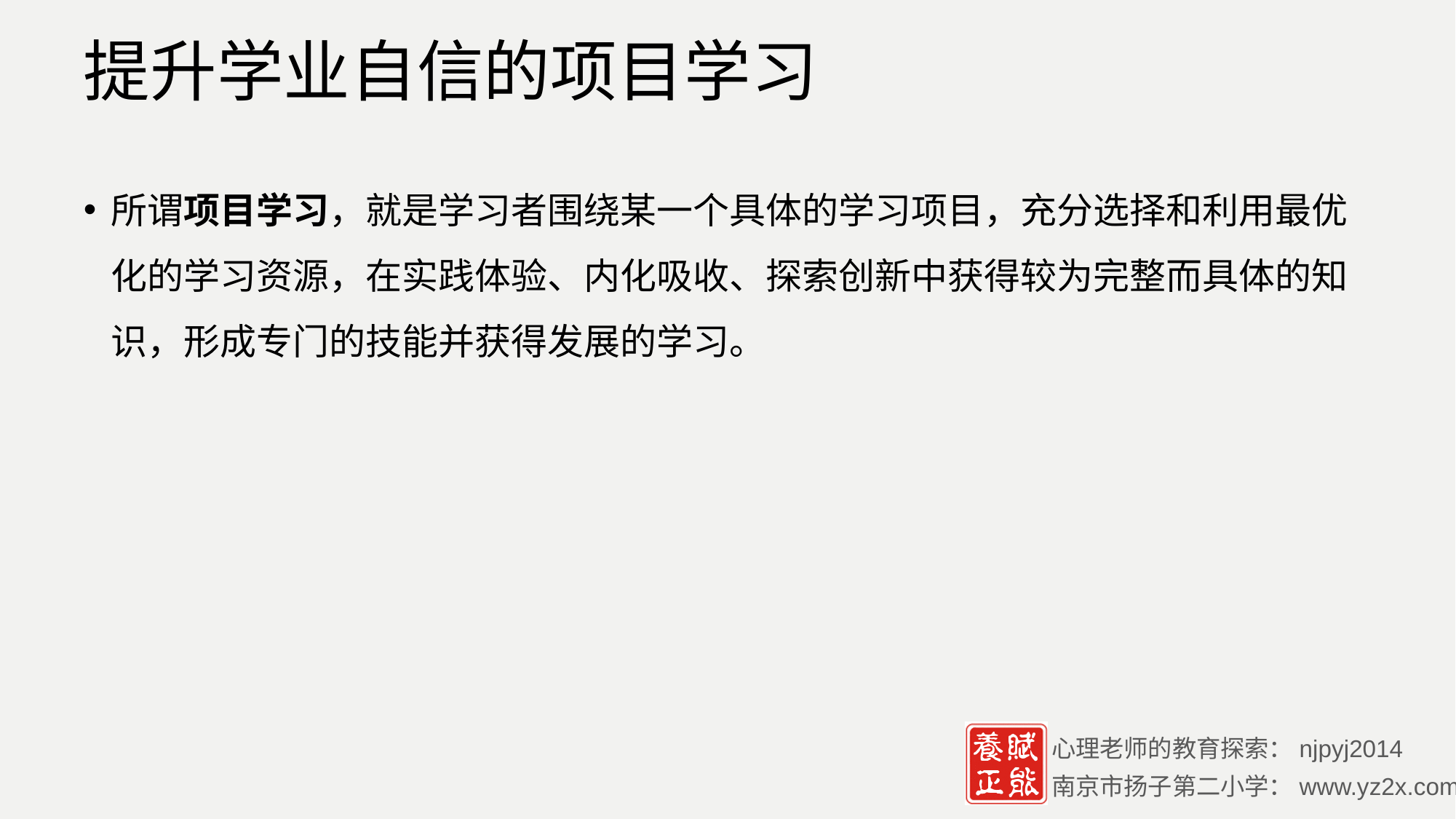

# 提升学业自信的项目学习
所谓项目学习，就是学习者围绕某一个具体的学习项目，充分选择和利用最优化的学习资源，在实践体验、内化吸收、探索创新中获得较为完整而具体的知识，形成专门的技能并获得发展的学习。